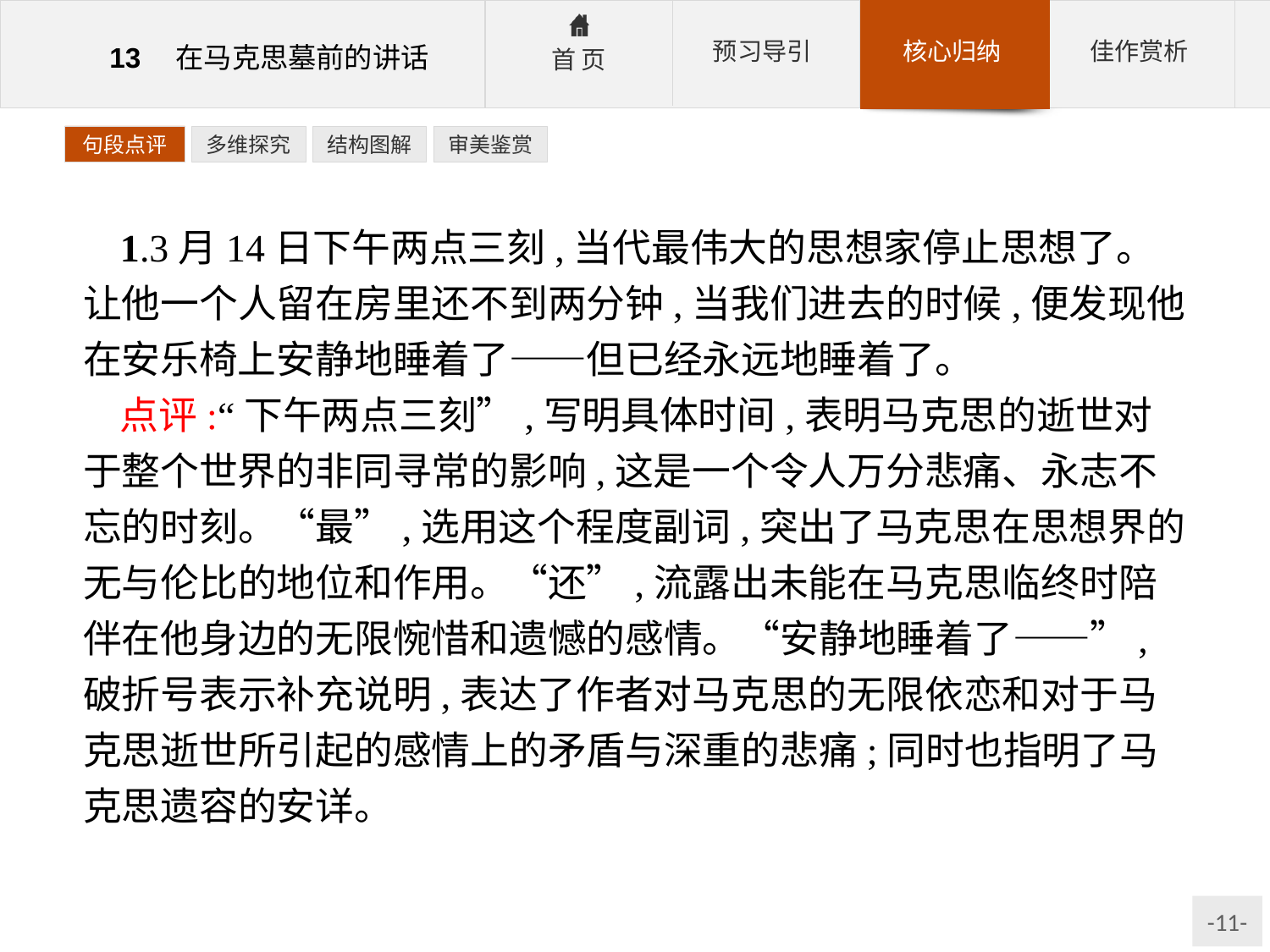

句段点评
多维探究
结构图解
审美鉴赏
1.3月14日下午两点三刻,当代最伟大的思想家停止思想了。让他一个人留在房里还不到两分钟,当我们进去的时候,便发现他在安乐椅上安静地睡着了——但已经永远地睡着了。
点评:“下午两点三刻”,写明具体时间,表明马克思的逝世对于整个世界的非同寻常的影响,这是一个令人万分悲痛、永志不忘的时刻。“最”,选用这个程度副词,突出了马克思在思想界的无与伦比的地位和作用。“还”,流露出未能在马克思临终时陪伴在他身边的无限惋惜和遗憾的感情。“安静地睡着了——”,破折号表示补充说明,表达了作者对马克思的无限依恋和对于马克思逝世所引起的感情上的矛盾与深重的悲痛;同时也指明了马克思遗容的安详。